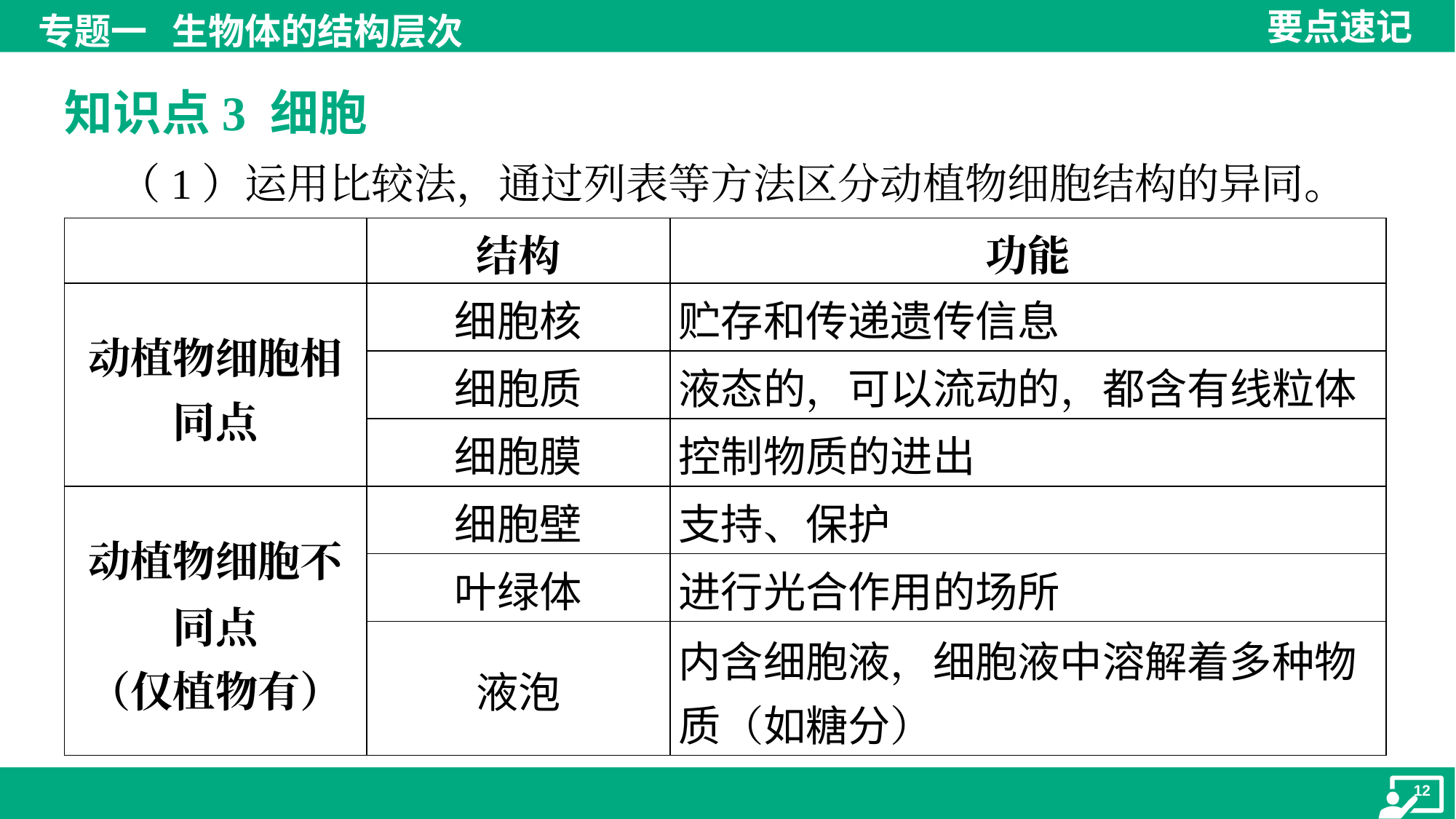

知识点3 细胞
    （1）运用比较法，通过列表等方法区分动植物细胞结构的异同。
|  | 结构 | 功能 |
| --- | --- | --- |
| 动植物细胞相 同点 | 细胞核 | 贮存和传递遗传信息 |
|  | 细胞质 | 液态的，可以流动的，都含有线粒体 |
|  | 细胞膜 | 控制物质的进出 |
| 动植物细胞不 同点 （仅植物有） | 细胞壁 | 支持、保护 |
|  | 叶绿体 | 进行光合作用的场所 |
|  | 液泡 | 内含细胞液，细胞液中溶解着多种物 质（如糖分） |